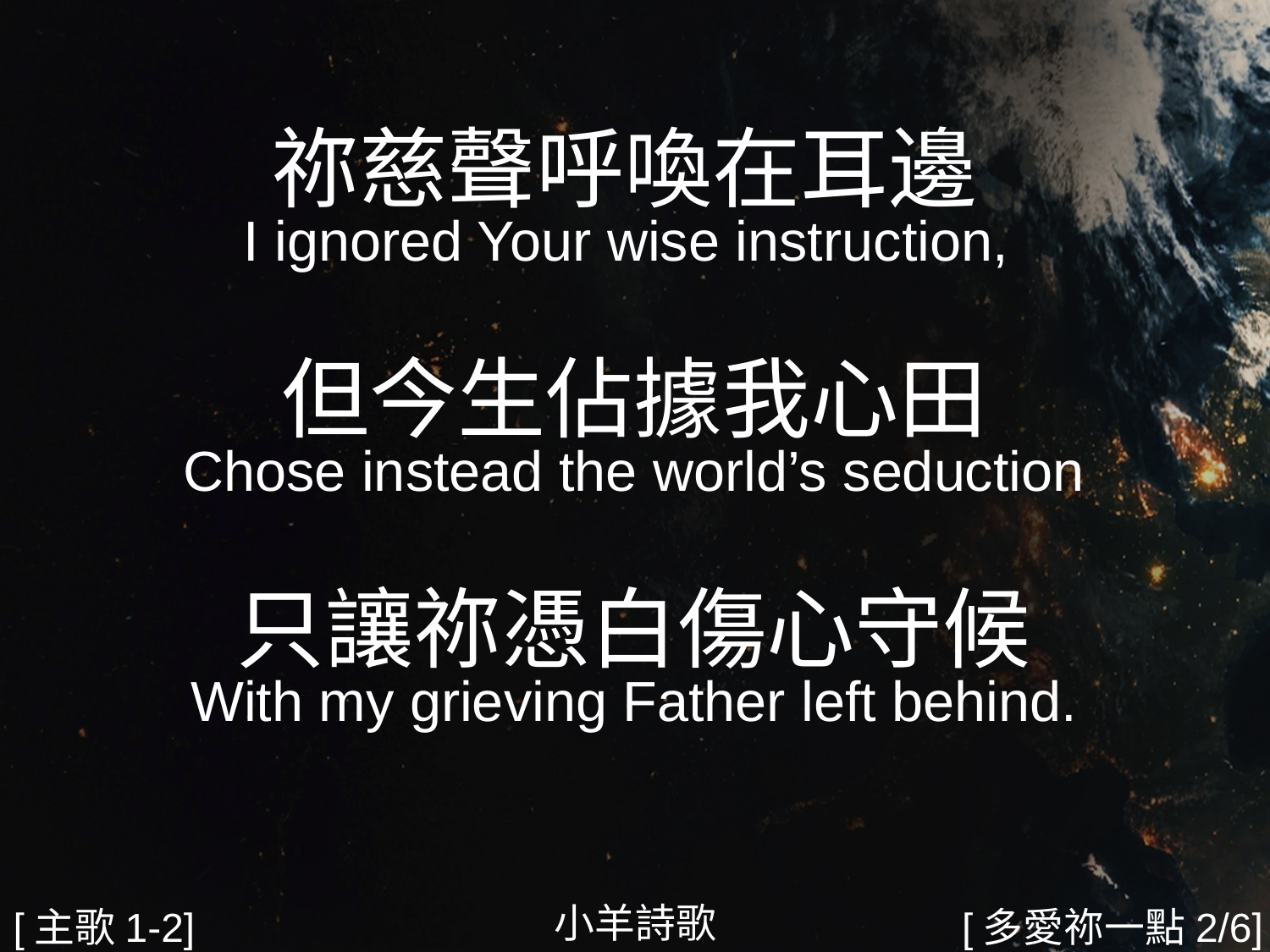

祢慈聲呼喚在耳邊
I ignored Your wise instruction,

但今生佔據我心田
Chose instead the world’s seduction

只讓祢憑白傷心守候
With my grieving Father left behind.

#

小羊詩歌
[主歌1-2]
[多愛祢一點2/6]